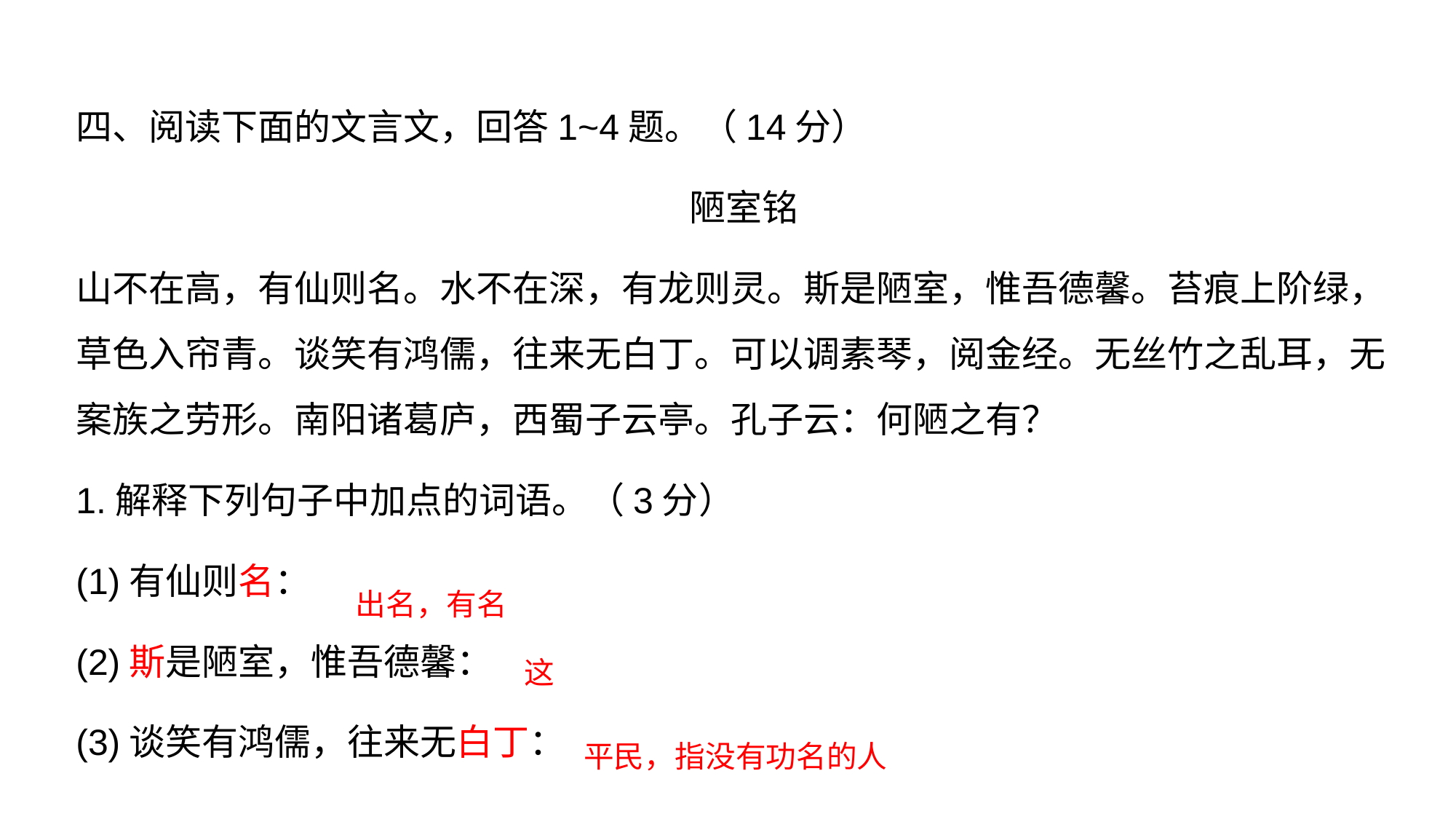

四、阅读下面的文言文，回答1~4题。（14分）
陋室铭
山不在高，有仙则名。水不在深，有龙则灵。斯是陋室，惟吾德馨。苔痕上阶绿，草色入帘青。谈笑有鸿儒，往来无白丁。可以调素琴，阅金经。无丝竹之乱耳，无案族之劳形。南阳诸葛庐，西蜀子云亭。孔子云：何陋之有？
1.解释下列句子中加点的词语。（3分）
(1)有仙则名：
(2)斯是陋室，惟吾德馨：
(3)谈笑有鸿儒，往来无白丁：
出名，有名
这
平民，指没有功名的人